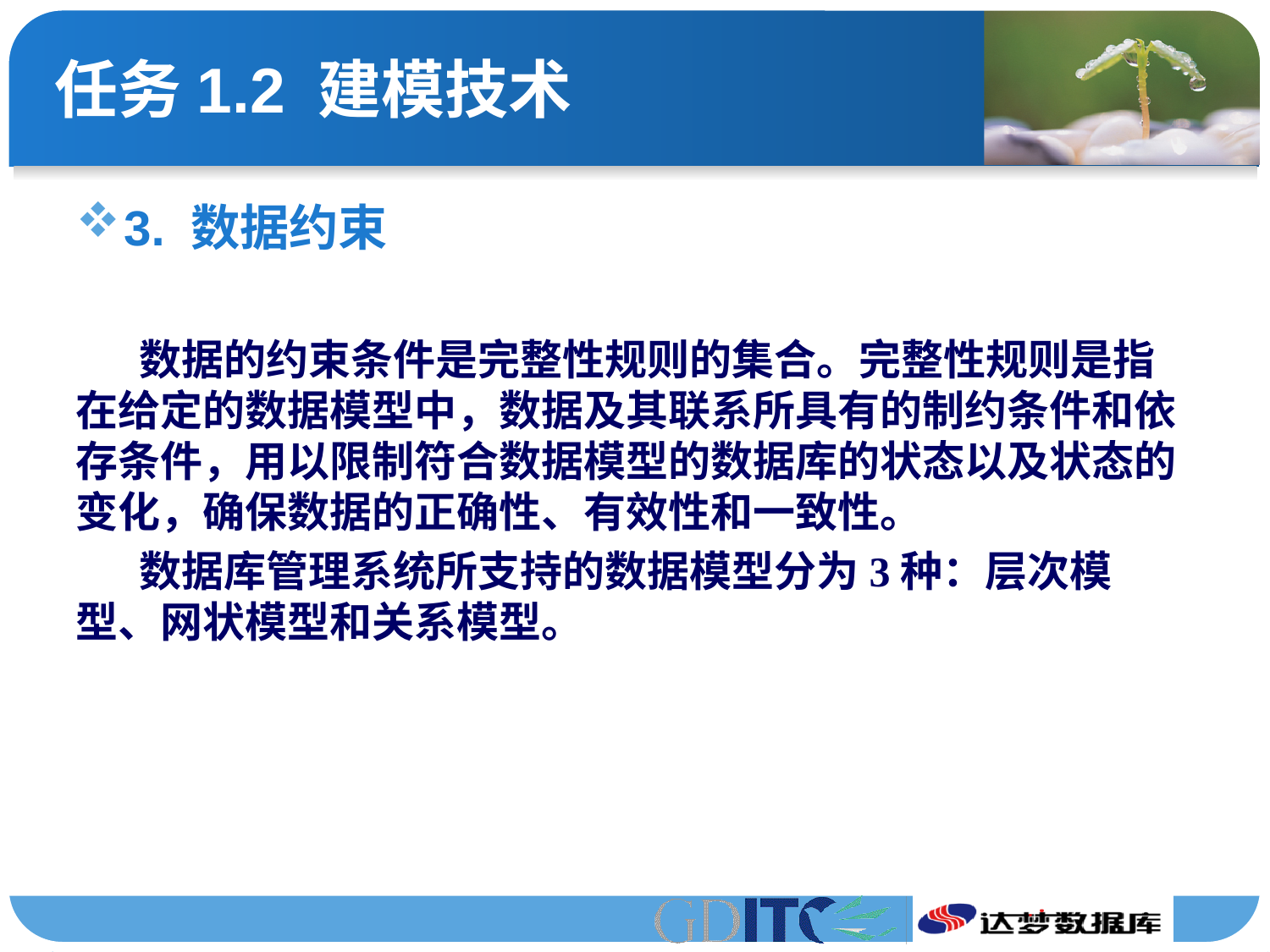

# 任务1.2 建模技术
3. 数据约束

数据的约束条件是完整性规则的集合。完整性规则是指在给定的数据模型中，数据及其联系所具有的制约条件和依存条件，用以限制符合数据模型的数据库的状态以及状态的变化，确保数据的正确性、有效性和一致性。
数据库管理系统所支持的数据模型分为3种：层次模型、网状模型和关系模型。